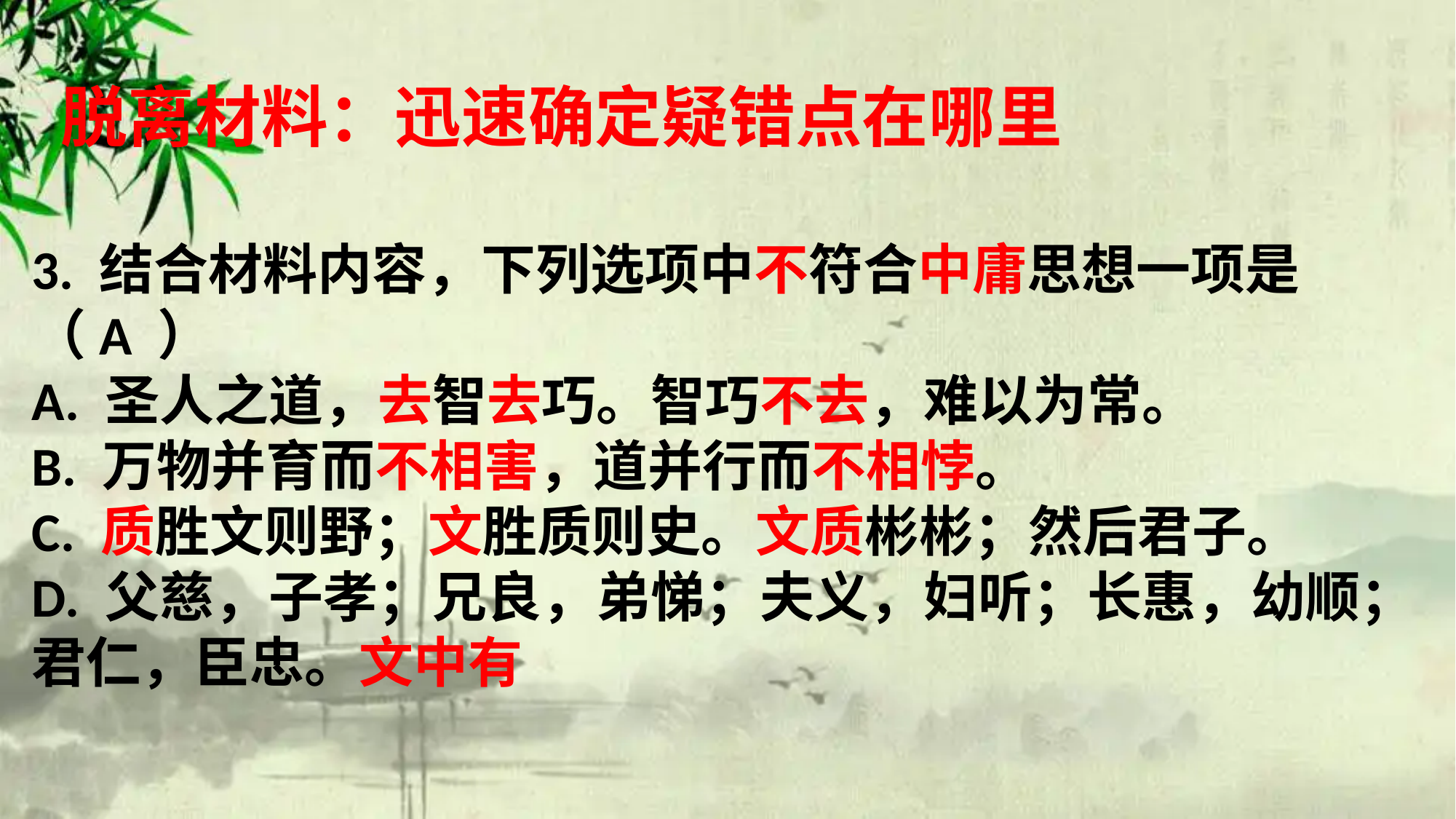

脱离材料：迅速确定疑错点在哪里
3. 结合材料内容，下列选项中不符合中庸思想一项是（A ）
A. 圣人之道，去智去巧。智巧不去，难以为常。
B. 万物并育而不相害，道并行而不相悖。
C. 质胜文则野；文胜质则史。文质彬彬；然后君子。
D. 父慈，子孝；兄良，弟悌；夫义，妇听；长惠，幼顺；君仁，臣忠。文中有